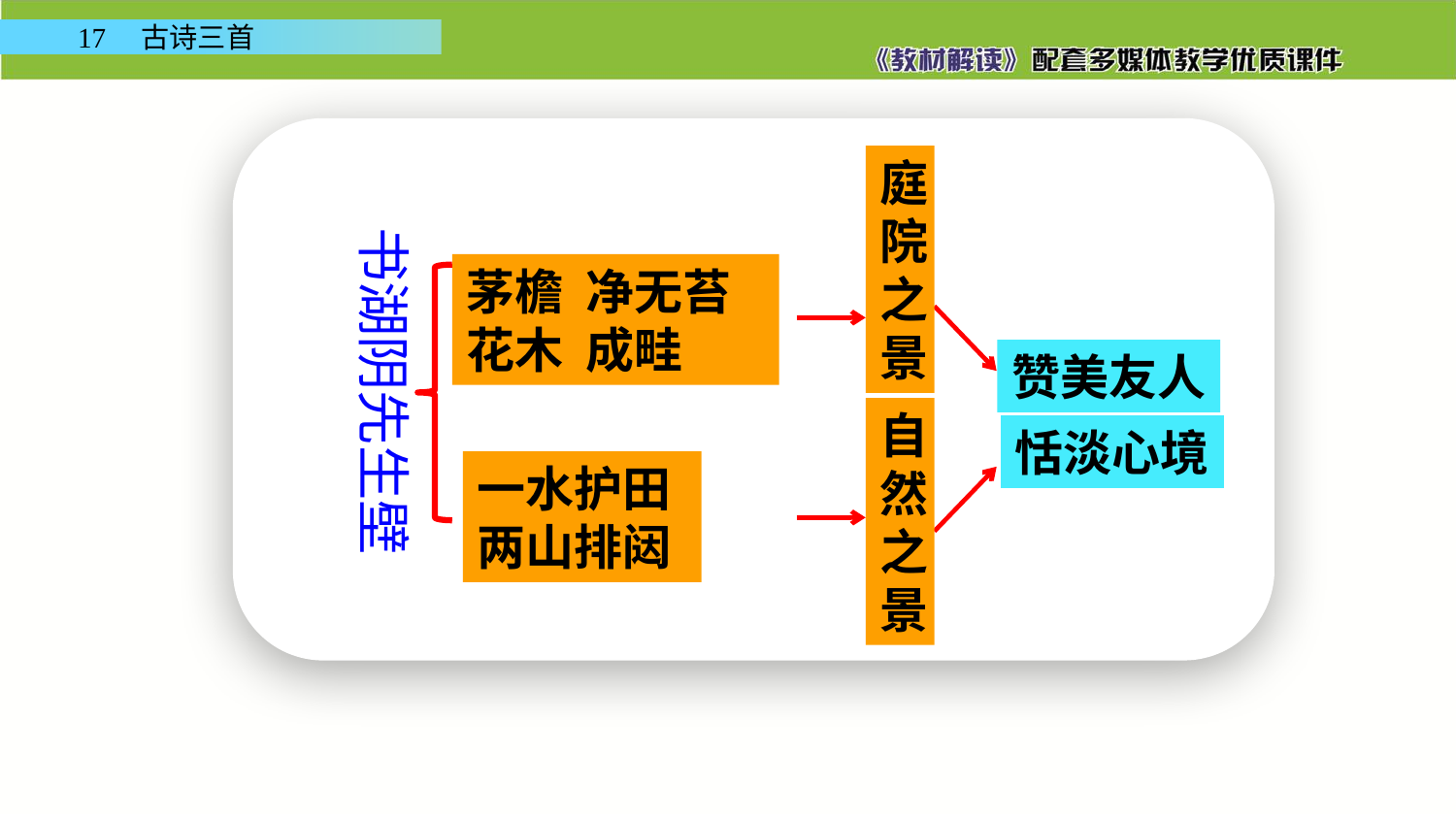

庭院之景
书湖阴先生壁
茅檐  净无苔
花木  成畦

赞美友人
自然之景
恬淡心境
一水护田
两山排闼